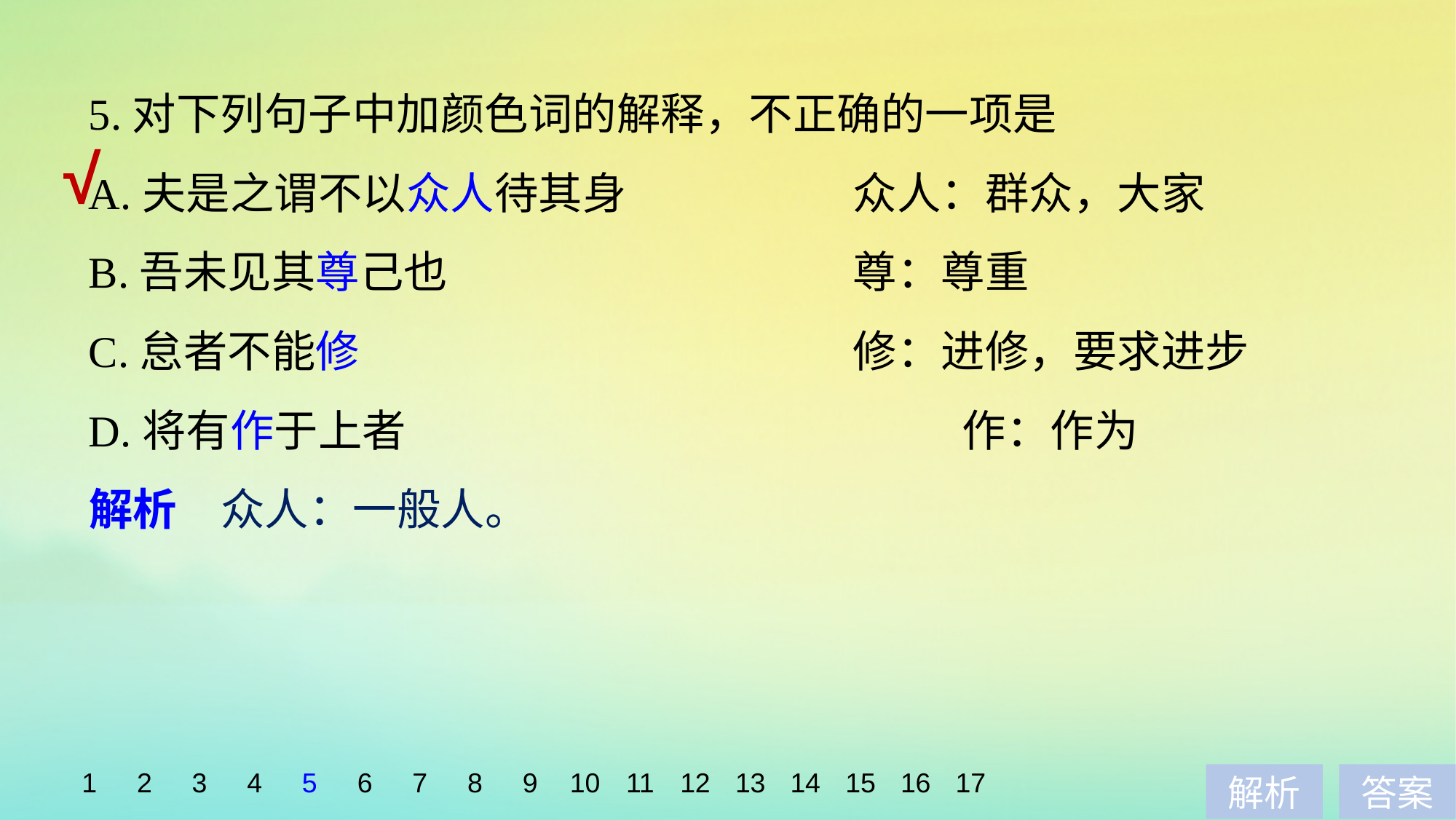

5.对下列句子中加颜色词的解释，不正确的一项是
A.夫是之谓不以众人待其身　　	　	众人：群众，大家
B.吾未见其尊己也  				尊：尊重
C.怠者不能修 					修：进修，要求进步
D.将有作于上者  					作：作为
√
解析　众人：一般人。
1
2
3
4
5
6
7
8
9
10
11
12
13
14
15
16
17
解析
答案